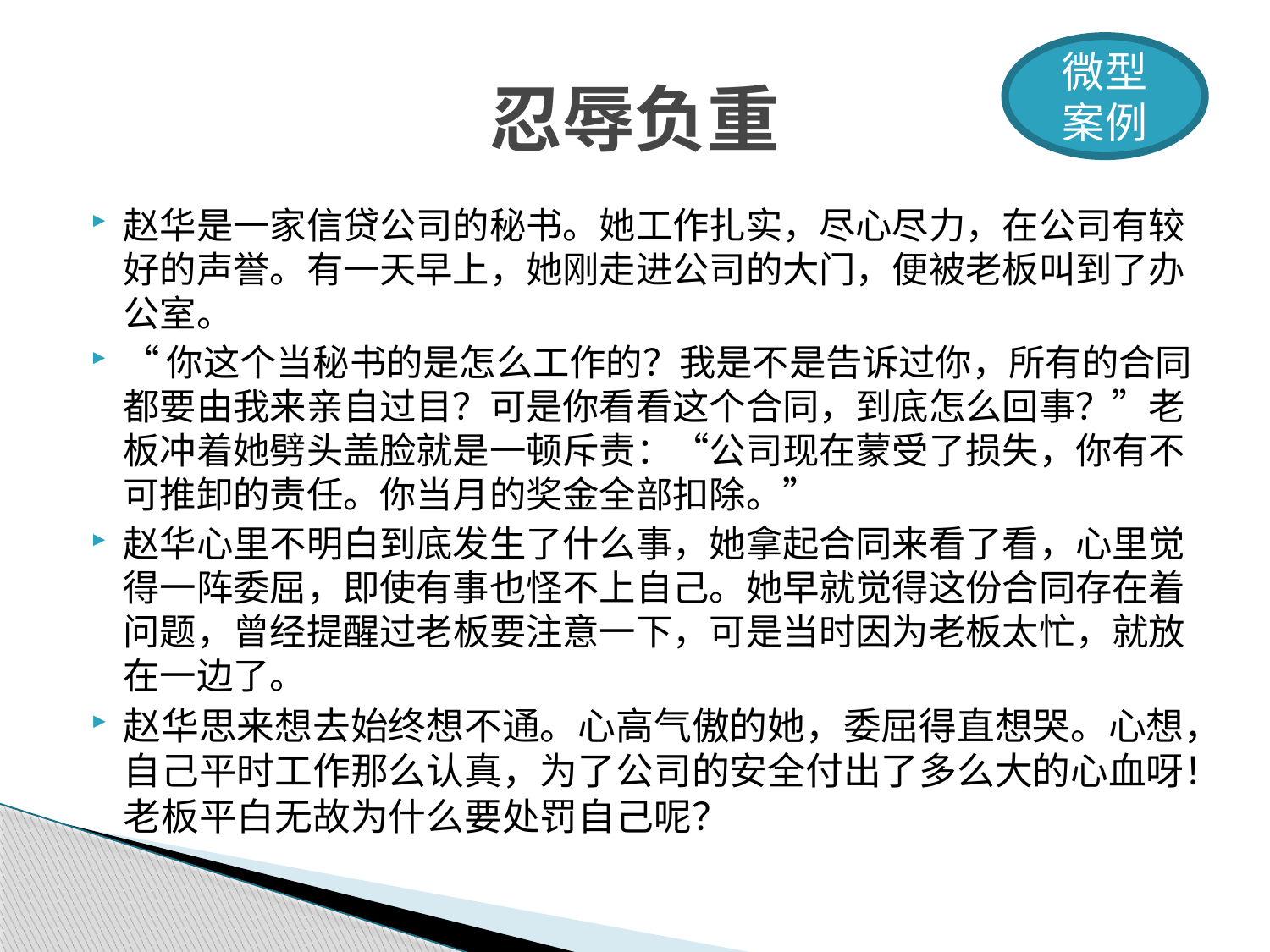

微型案例
# 忍辱负重
赵华是一家信贷公司的秘书。她工作扎实，尽心尽力，在公司有较好的声誉。有一天早上，她刚走进公司的大门，便被老板叫到了办公室。
“你这个当秘书的是怎么工作的？我是不是告诉过你，所有的合同都要由我来亲自过目？可是你看看这个合同，到底怎么回事？”老板冲着她劈头盖脸就是一顿斥责：“公司现在蒙受了损失，你有不可推卸的责任。你当月的奖金全部扣除。”
赵华心里不明白到底发生了什么事，她拿起合同来看了看，心里觉得一阵委屈，即使有事也怪不上自己。她早就觉得这份合同存在着问题，曾经提醒过老板要注意一下，可是当时因为老板太忙，就放在一边了。
赵华思来想去始终想不通。心高气傲的她，委屈得直想哭。心想，自己平时工作那么认真，为了公司的安全付出了多么大的心血呀！老板平白无故为什么要处罚自己呢？